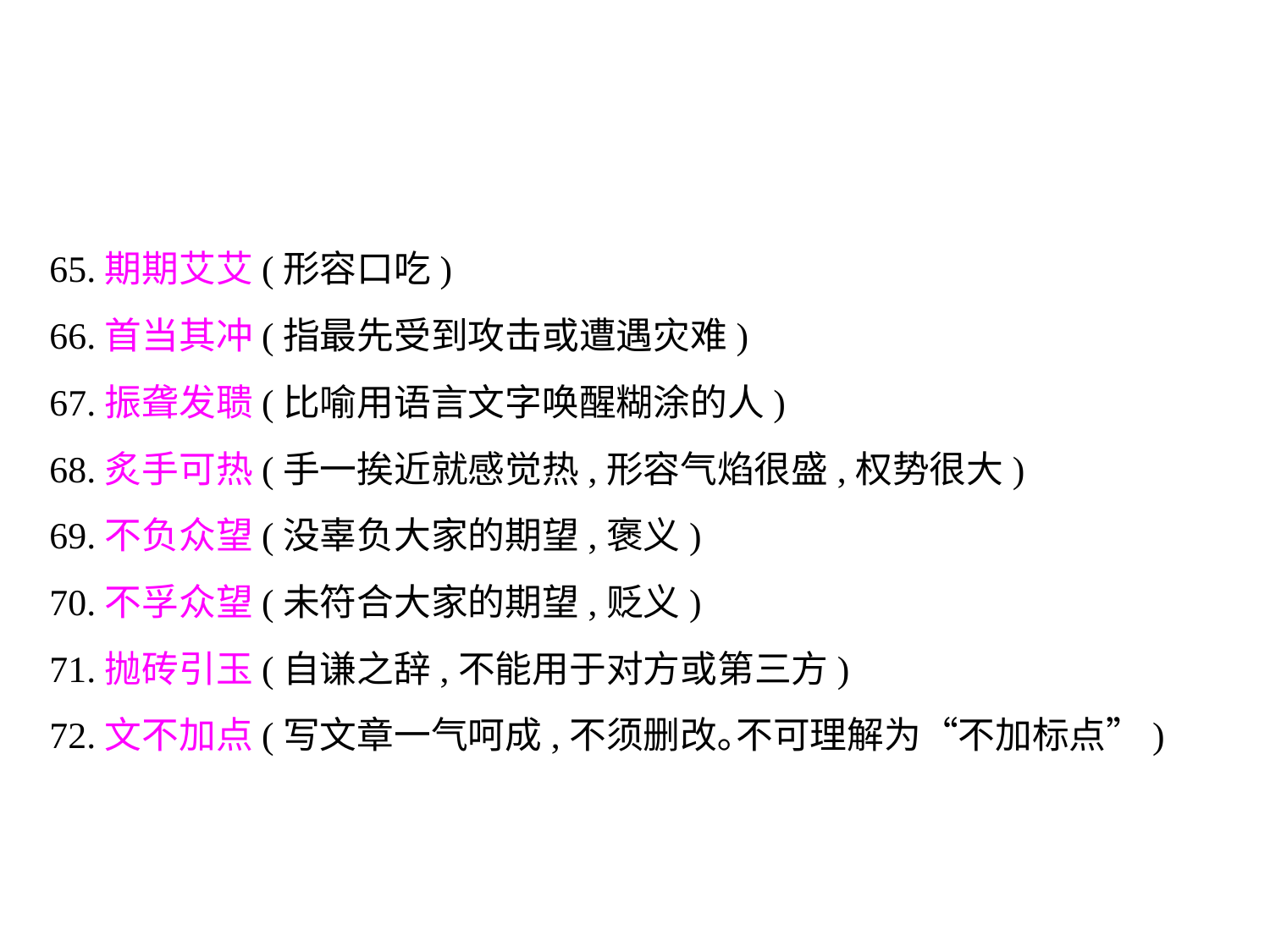

65.期期艾艾(形容口吃)
66.首当其冲(指最先受到攻击或遭遇灾难)
67.振聋发聩(比喻用语言文字唤醒糊涂的人)
68.炙手可热(手一挨近就感觉热,形容气焰很盛,权势很大)
69.不负众望(没辜负大家的期望,褒义)
70.不孚众望(未符合大家的期望,贬义)
71.抛砖引玉(自谦之辞,不能用于对方或第三方)
72.文不加点(写文章一气呵成,不须删改｡不可理解为“不加标点”)